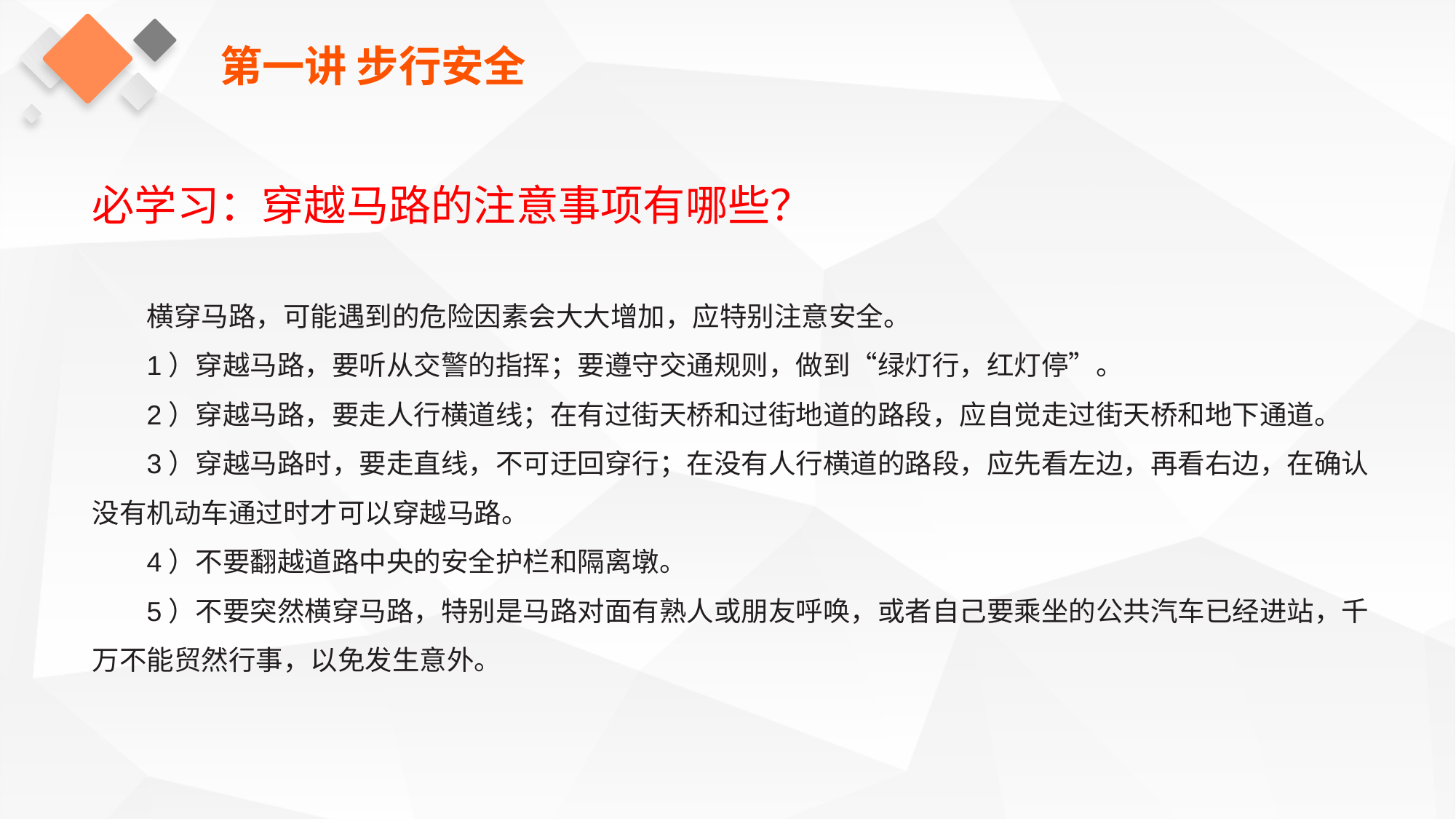

第一讲 步行安全
必学习：穿越马路的注意事项有哪些？
横穿马路，可能遇到的危险因素会大大增加，应特别注意安全。
1）穿越马路，要听从交警的指挥；要遵守交通规则，做到“绿灯行，红灯停”。
2）穿越马路，要走人行横道线；在有过街天桥和过街地道的路段，应自觉走过街天桥和地下通道。
3）穿越马路时，要走直线，不可迂回穿行；在没有人行横道的路段，应先看左边，再看右边，在确认没有机动车通过时才可以穿越马路。
4）不要翻越道路中央的安全护栏和隔离墩。
5）不要突然横穿马路，特别是马路对面有熟人或朋友呼唤，或者自己要乘坐的公共汽车已经进站，千万不能贸然行事，以免发生意外。